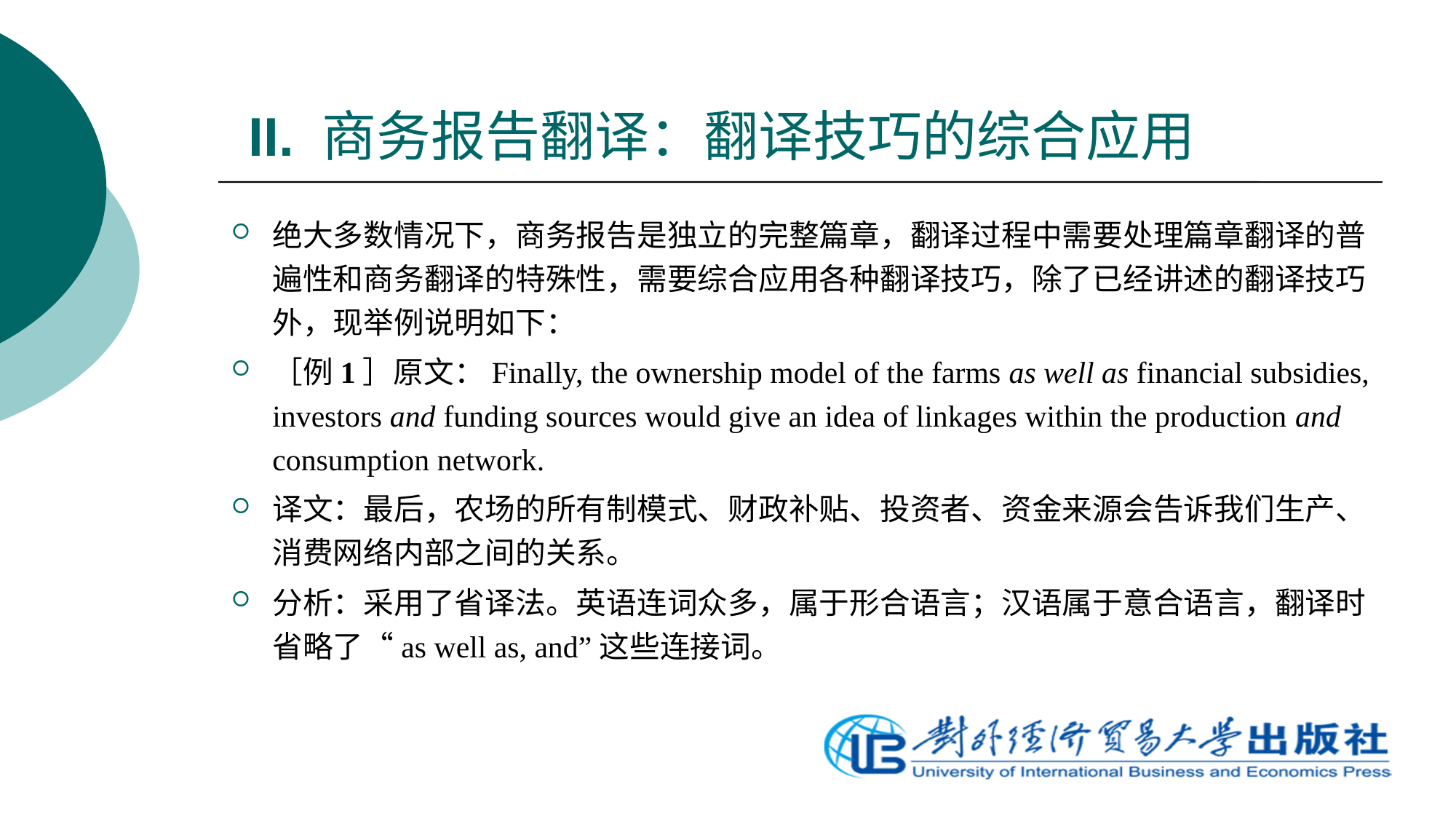

# II. 商务报告翻译：翻译技巧的综合应用
绝大多数情况下，商务报告是独立的完整篇章，翻译过程中需要处理篇章翻译的普遍性和商务翻译的特殊性，需要综合应用各种翻译技巧，除了已经讲述的翻译技巧外，现举例说明如下：
［例1］原文：Finally, the ownership model of the farms as well as financial subsidies, investors and funding sources would give an idea of linkages within the production and consumption network.
译文：最后，农场的所有制模式、财政补贴、投资者、资金来源会告诉我们生产、消费网络内部之间的关系。
分析：采用了省译法。英语连词众多，属于形合语言；汉语属于意合语言，翻译时省略了“as well as, and”这些连接词。